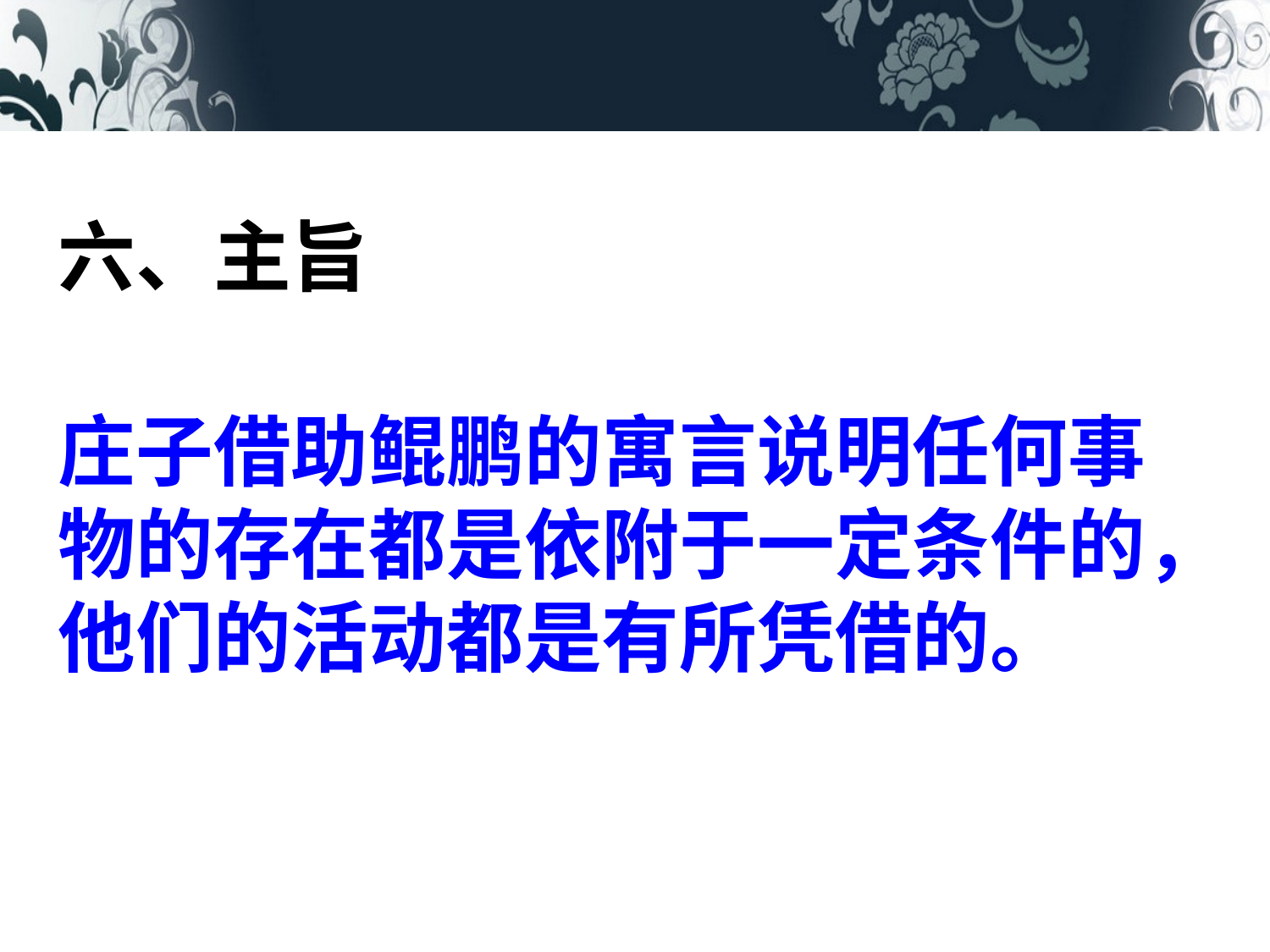

六、主旨

庄子借助鲲鹏的寓言说明任何事物的存在都是依附于一定条件的，他们的活动都是有所凭借的。